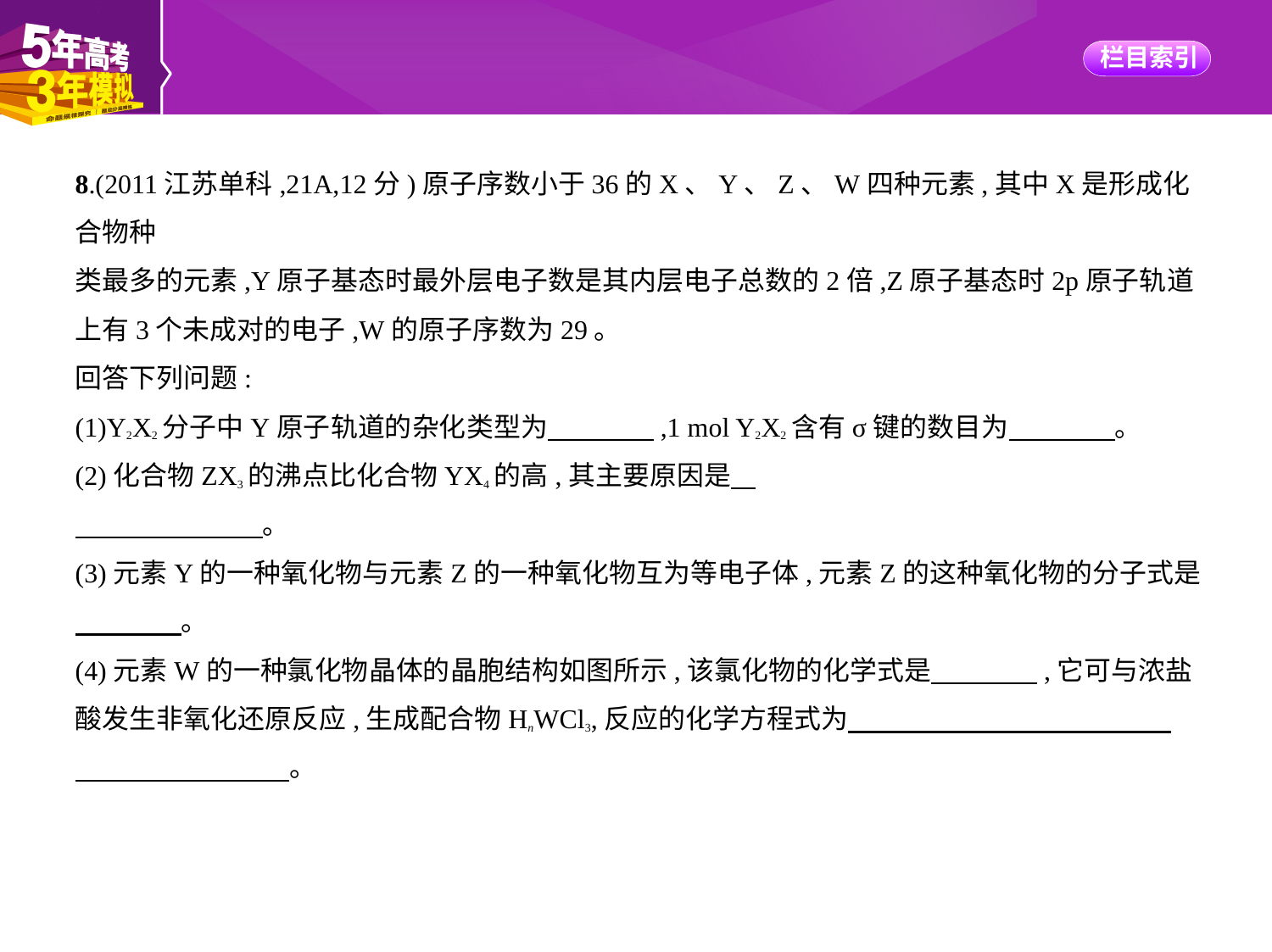

8.(2011江苏单科,21A,12分)原子序数小于36的X、Y、Z、W四种元素,其中X是形成化合物种
类最多的元素,Y原子基态时最外层电子数是其内层电子总数的2倍,Z原子基态时2p原子轨道
上有3个未成对的电子,W的原子序数为29。
回答下列问题:
(1)Y2X2分子中Y原子轨道的杂化类型为　　　    ,1 mol Y2X2含有σ键的数目为　　　    。
(2)化合物ZX3的沸点比化合物YX4的高,其主要原因是
　　　　　　    。
(3)元素Y的一种氧化物与元素Z的一种氧化物互为等电子体,元素Z的这种氧化物的分子式是
　　　    。
(4)元素W的一种氯化物晶体的晶胞结构如图所示,该氯化物的化学式是　　　    ,它可与浓盐
酸发生非氧化还原反应,生成配合物HnWCl3,反应的化学方程式为　　　　　　　　　　　    
　　　　　　　    。